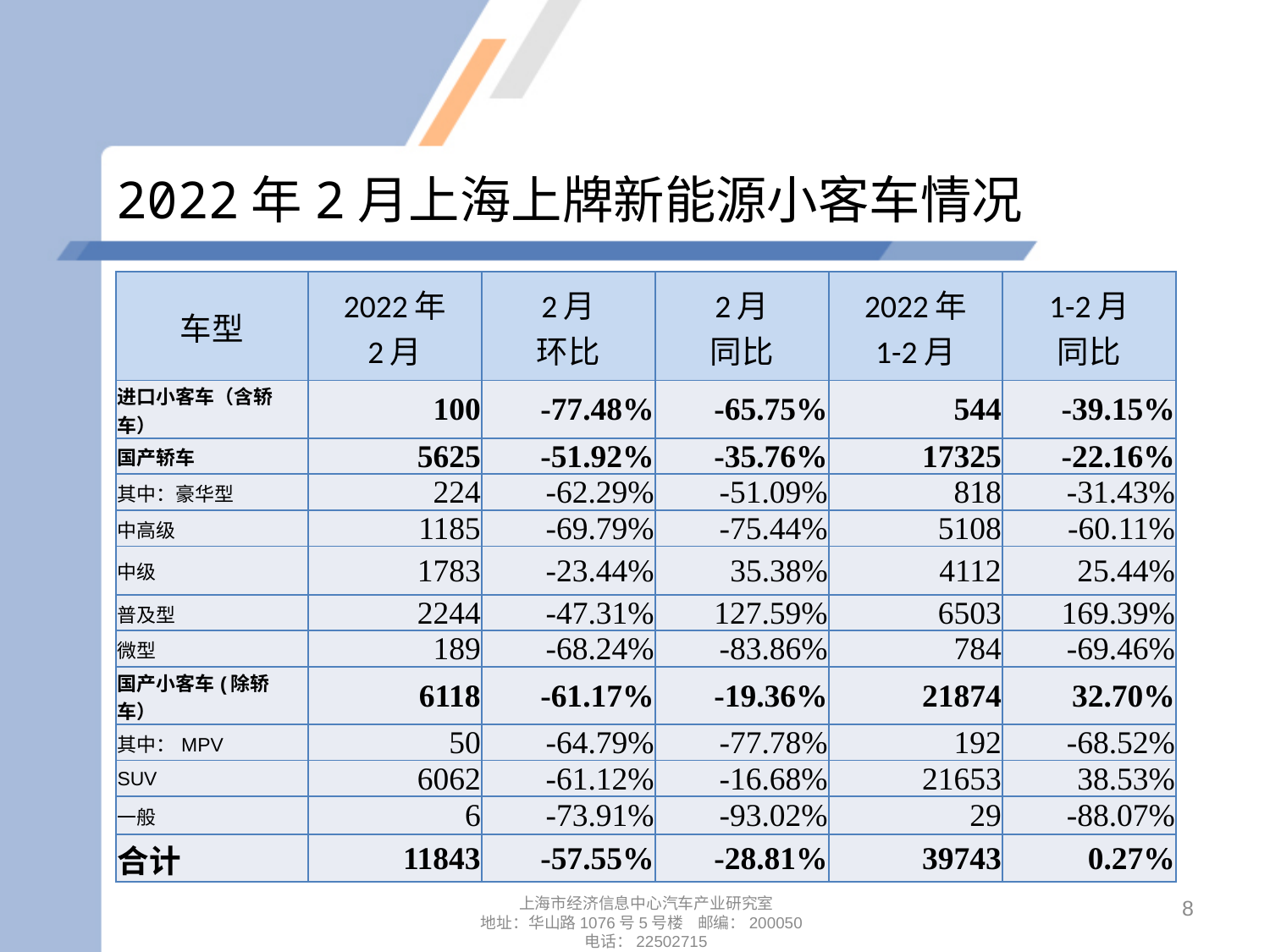

# 2022年2月上海上牌新能源小客车情况
| 车型 | 2022年 2月 | 2月 环比 | 2月 同比 | 2022年 1-2月 | 1-2月 同比 |
| --- | --- | --- | --- | --- | --- |
| 进口小客车（含轿车） | 100 | -77.48% | -65.75% | 544 | -39.15% |
| 国产轿车 | 5625 | -51.92% | -35.76% | 17325 | -22.16% |
| 其中：豪华型 | 224 | -62.29% | -51.09% | 818 | -31.43% |
| 中高级 | 1185 | -69.79% | -75.44% | 5108 | -60.11% |
| 中级 | 1783 | -23.44% | 35.38% | 4112 | 25.44% |
| 普及型 | 2244 | -47.31% | 127.59% | 6503 | 169.39% |
| 微型 | 189 | -68.24% | -83.86% | 784 | -69.46% |
| 国产小客车(除轿车） | 6118 | -61.17% | -19.36% | 21874 | 32.70% |
| 其中：MPV | 50 | -64.79% | -77.78% | 192 | -68.52% |
| SUV | 6062 | -61.12% | -16.68% | 21653 | 38.53% |
| 一般 | 6 | -73.91% | -93.02% | 29 | -88.07% |
| 合计 | 11843 | -57.55% | -28.81% | 39743 | 0.27% |

8
上海市经济信息中心汽车产业研究室
地址：华山路1076号5号楼    邮编：200050
电话：22502715